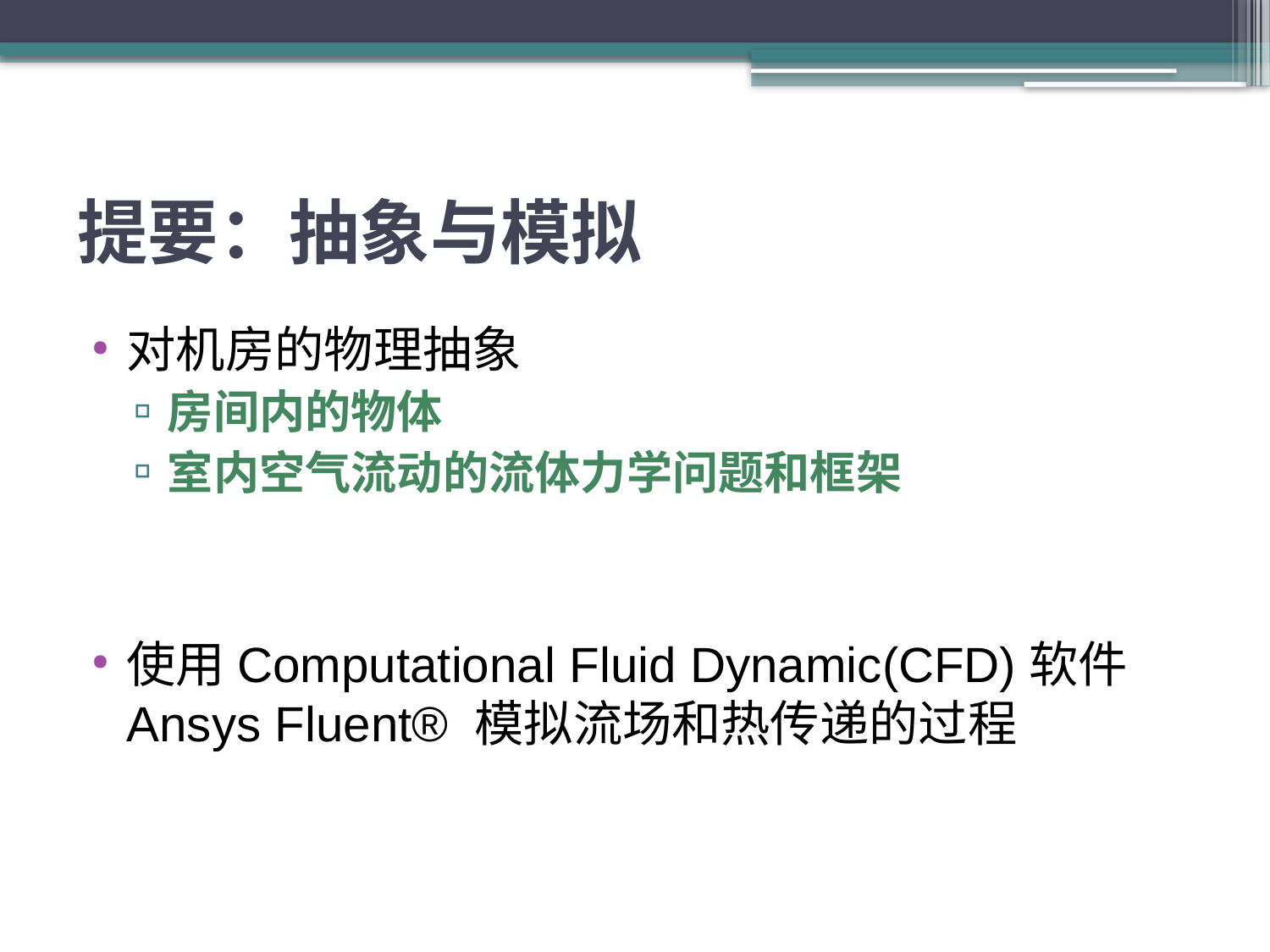

# 提要：抽象与模拟
对机房的物理抽象
房间内的物体
室内空气流动的流体力学问题和框架

使用Computational Fluid Dynamic(CFD)软件 Ansys Fluent® 模拟流场和热传递的过程